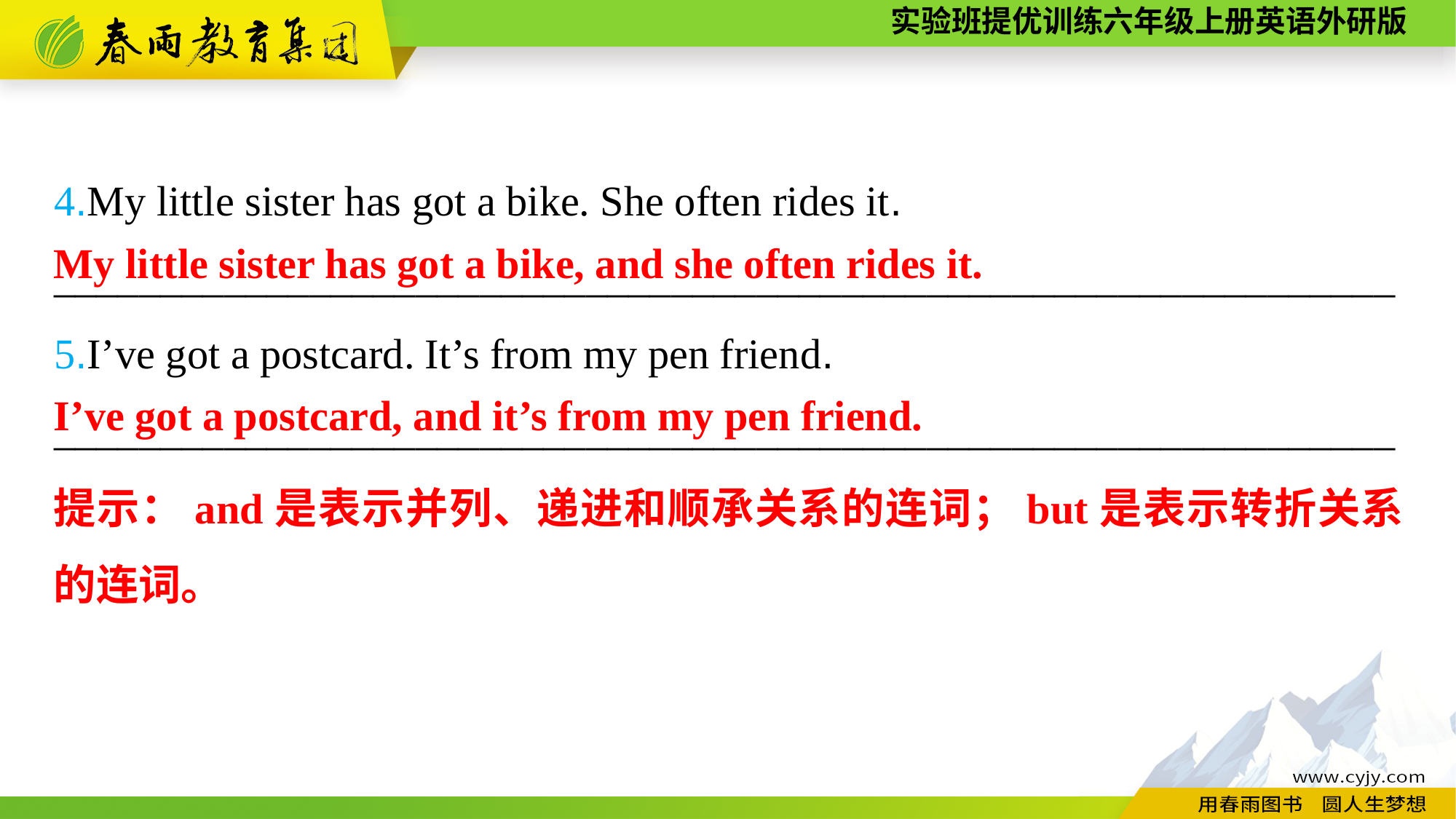

4.My little sister has got a bike. She often rides it.
_______________________________________________________________ 5.I’ve got a postcard. It’s from my pen friend.
_______________________________________________________________
My little sister has got a bike, and she often rides it.
I’ve got a postcard, and it’s from my pen friend.
提示：and是表示并列、递进和顺承关系的连词；but是表示转折关系的连词。